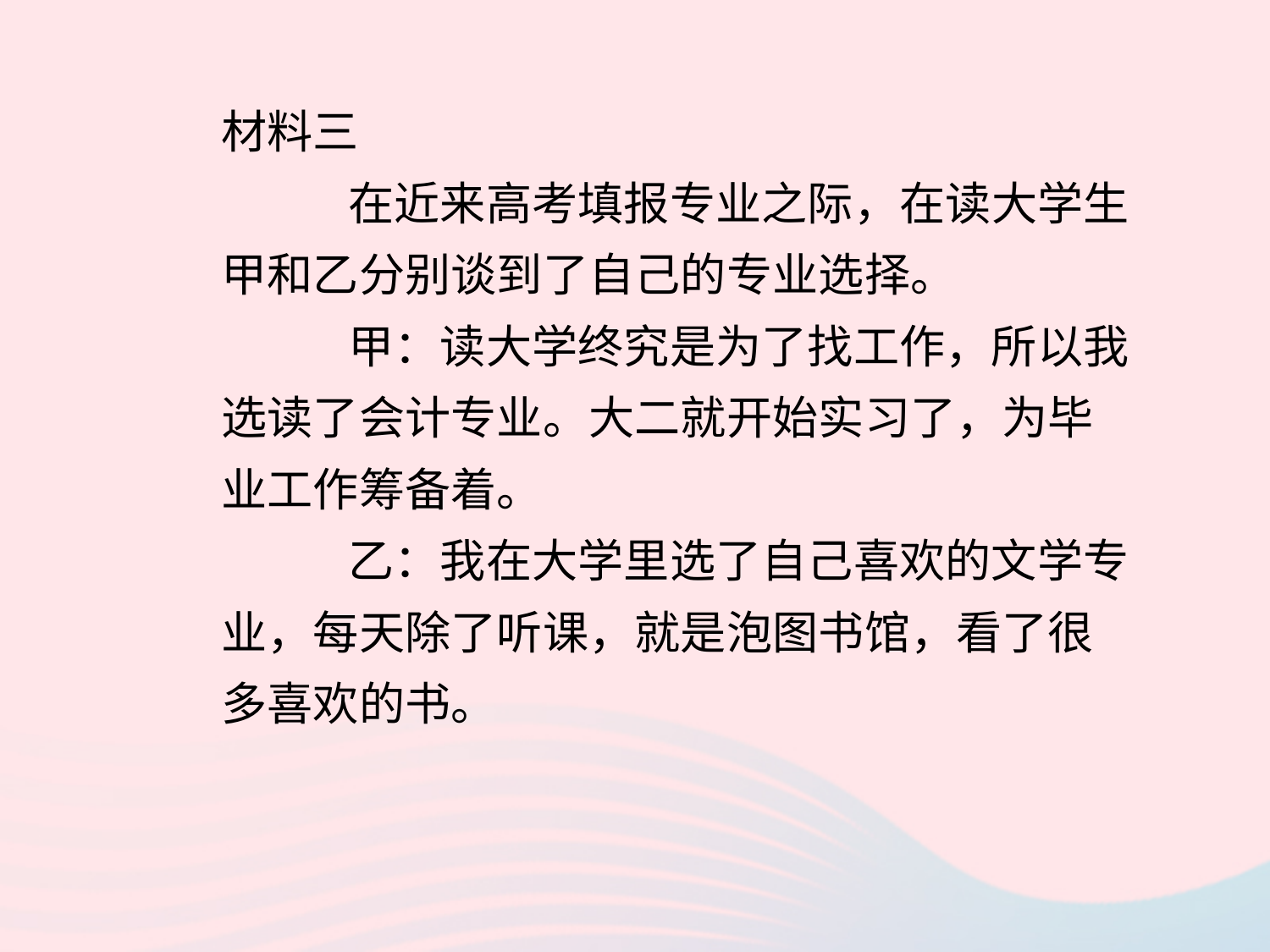

材料三
	在近来高考填报专业之际，在读大学生甲和乙分别谈到了自己的专业选择。
	甲：读大学终究是为了找工作，所以我选读了会计专业。大二就开始实习了，为毕业工作筹备着。
	乙：我在大学里选了自己喜欢的文学专业，每天除了听课，就是泡图书馆，看了很多喜欢的书。